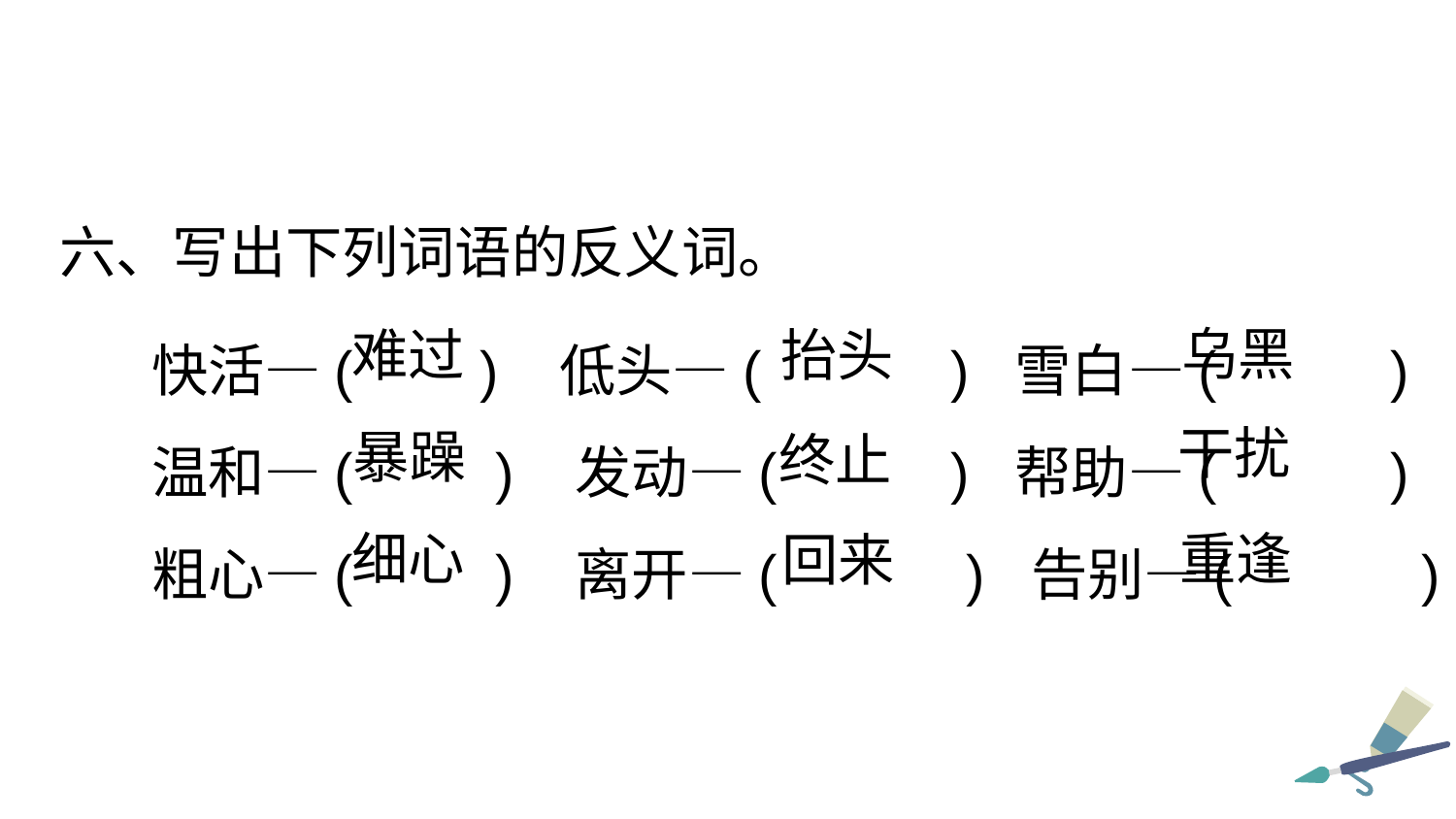

六、写出下列词语的反义词。
快活—(        )   低头—(            )  雪白—(           )
温和—(         )   发动—(           )  帮助—(           )
粗心—(         )   离开—(            )  告别—(            )
乌黑
抬头
难过
干扰
暴躁
终止
细心
重逢
回来